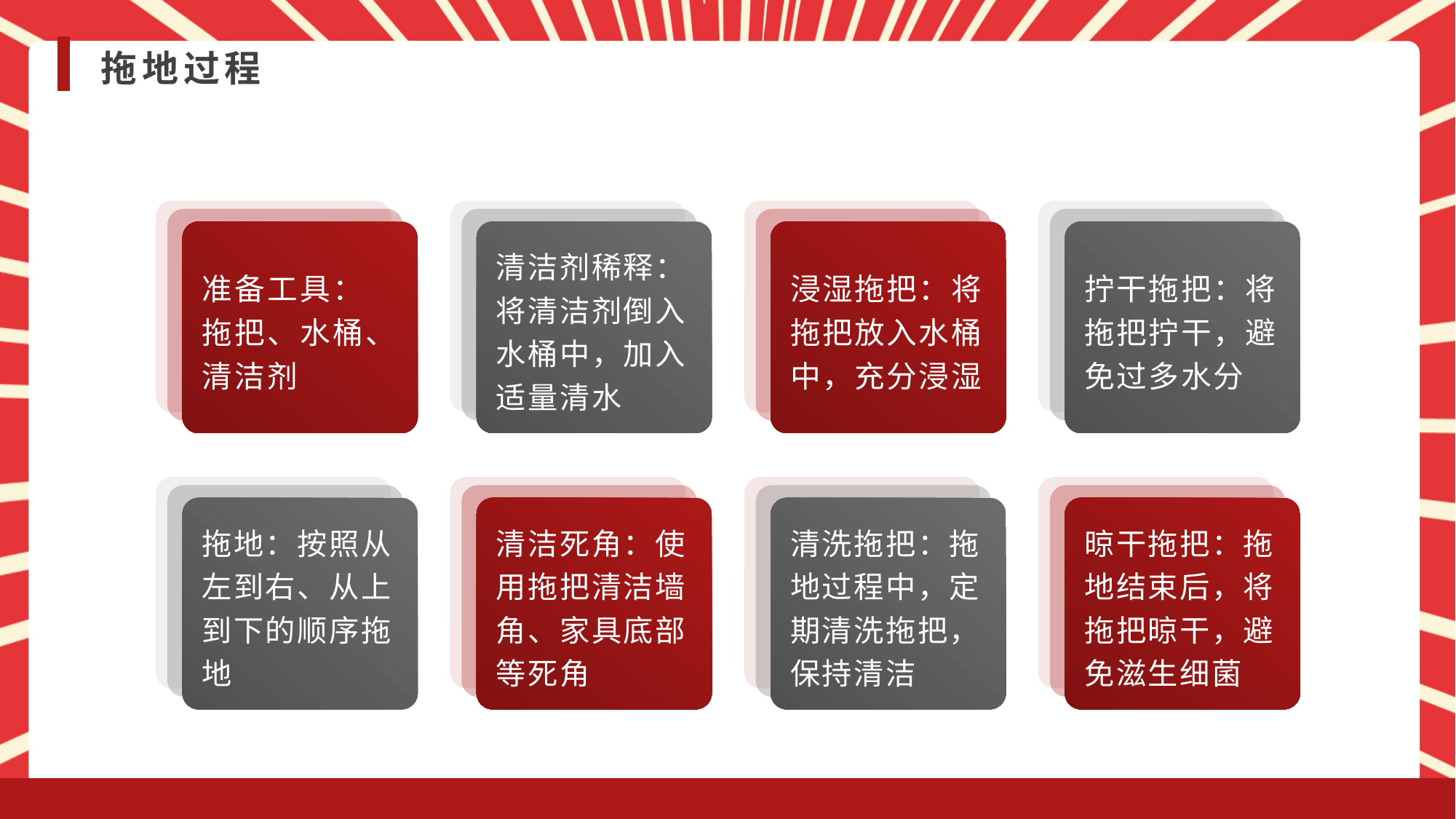

拖地过程

准备工具：拖把、水桶、清洁剂
清洁剂稀释：将清洁剂倒入水桶中，加入适量清水
浸湿拖把：将拖把放入水桶中，充分浸湿
拧干拖把：将拖把拧干，避免过多水分

拖地：按照从左到右、从上到下的顺序拖地
清洁死角：使用拖把清洁墙角、家具底部等死角
清洗拖把：拖地过程中，定期清洗拖把，保持清洁
晾干拖把：拖地结束后，将拖把晾干，避免滋生细菌